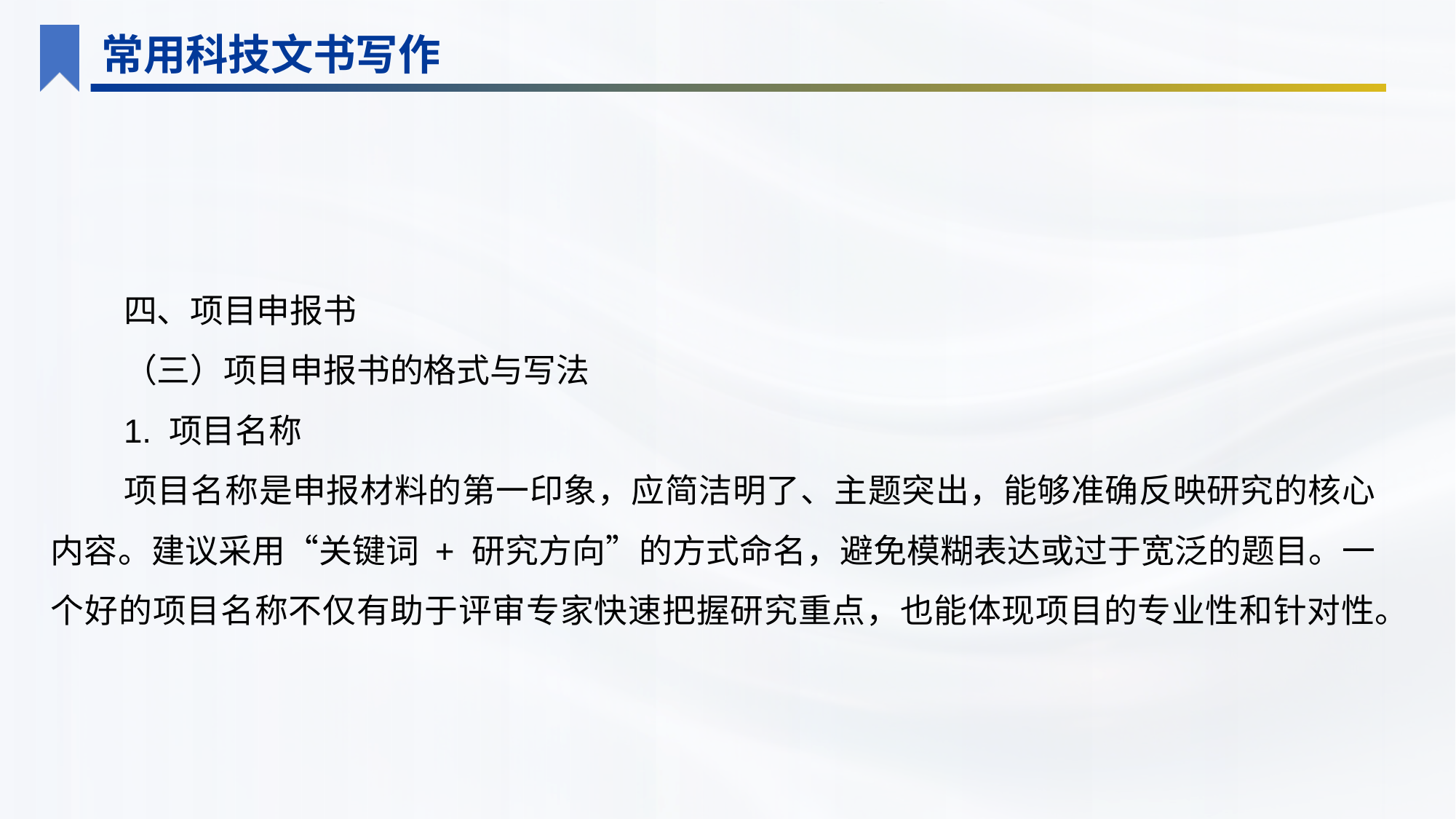

常用科技文书写作
四、项目申报书
（三）项目申报书的格式与写法
1. 项目名称
项目名称是申报材料的第一印象，应简洁明了、主题突出，能够准确反映研究的核心内容。建议采用“关键词 + 研究方向”的方式命名，避免模糊表达或过于宽泛的题目。一个好的项目名称不仅有助于评审专家快速把握研究重点，也能体现项目的专业性和针对性。